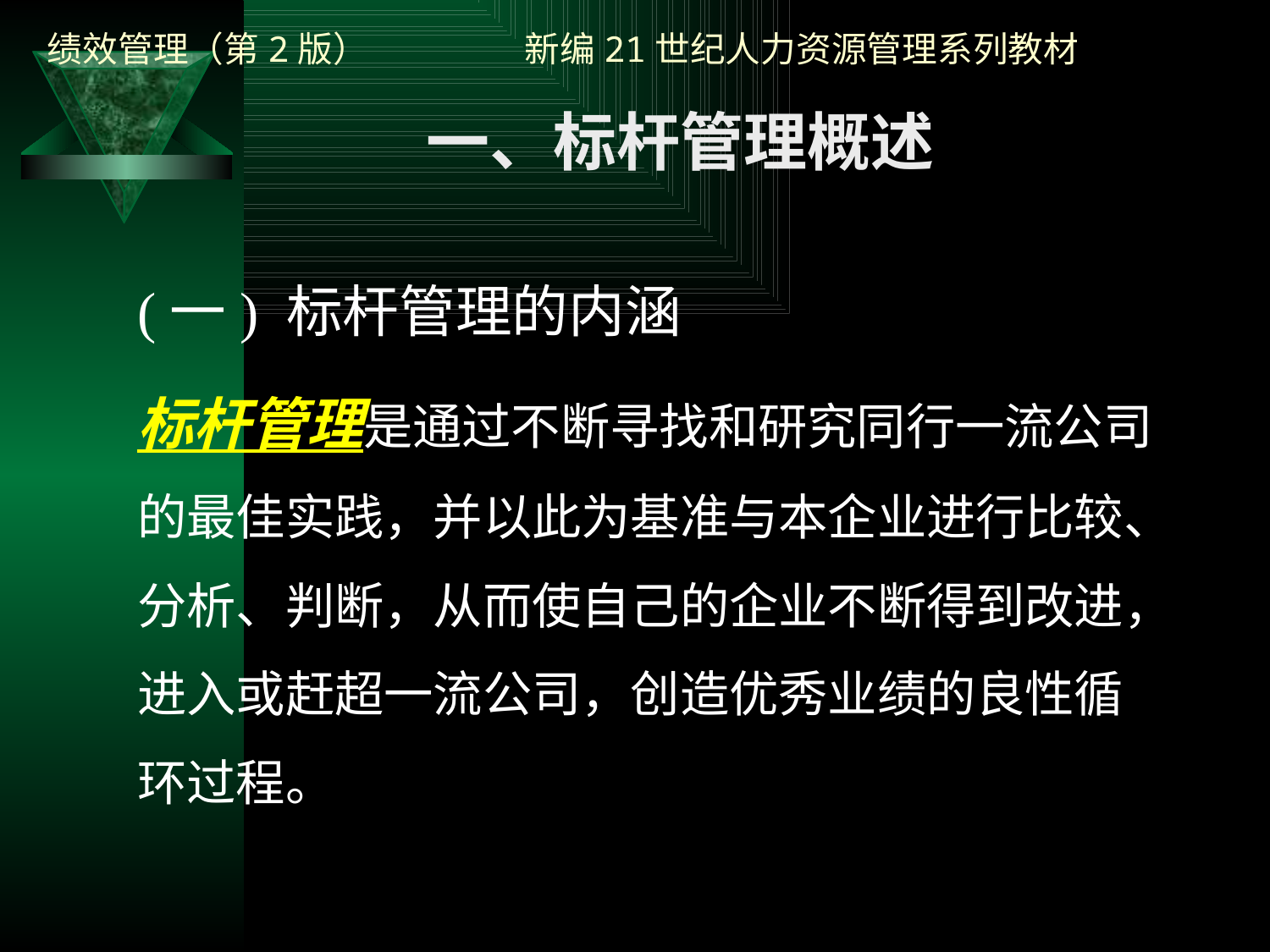

一、标杆管理概述
(一) 标杆管理的内涵
标杆管理是通过不断寻找和研究同行一流公司的最佳实践，并以此为基准与本企业进行比较、分析、判断，从而使自己的企业不断得到改进，进入或赶超一流公司，创造优秀业绩的良性循环过程。